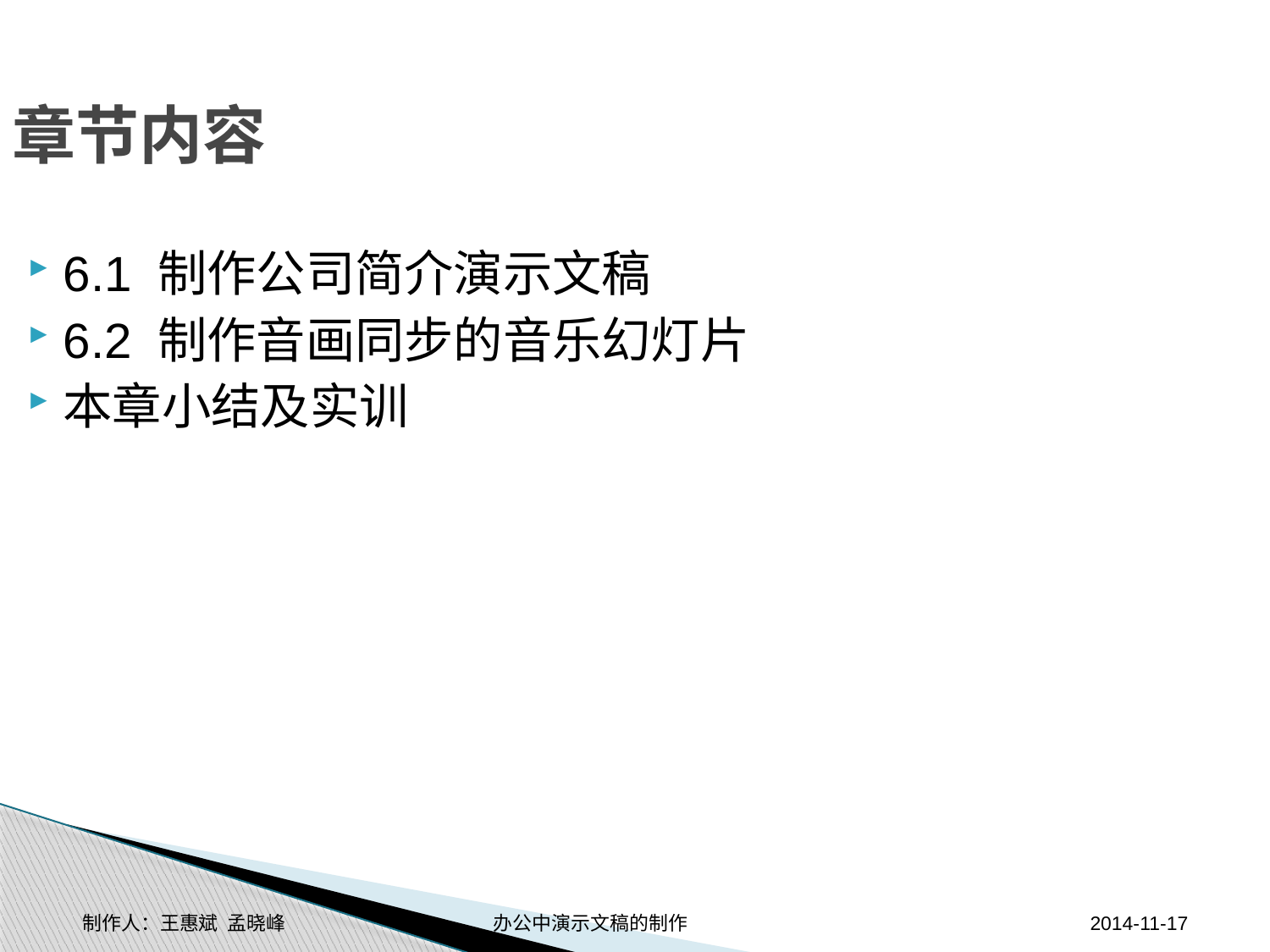

章节内容
6.1 制作公司简介演示文稿
6.2 制作音画同步的音乐幻灯片
本章小结及实训
制作人：王惠斌  孟晓峰                                               办公中演示文稿的制作
2014-11-17